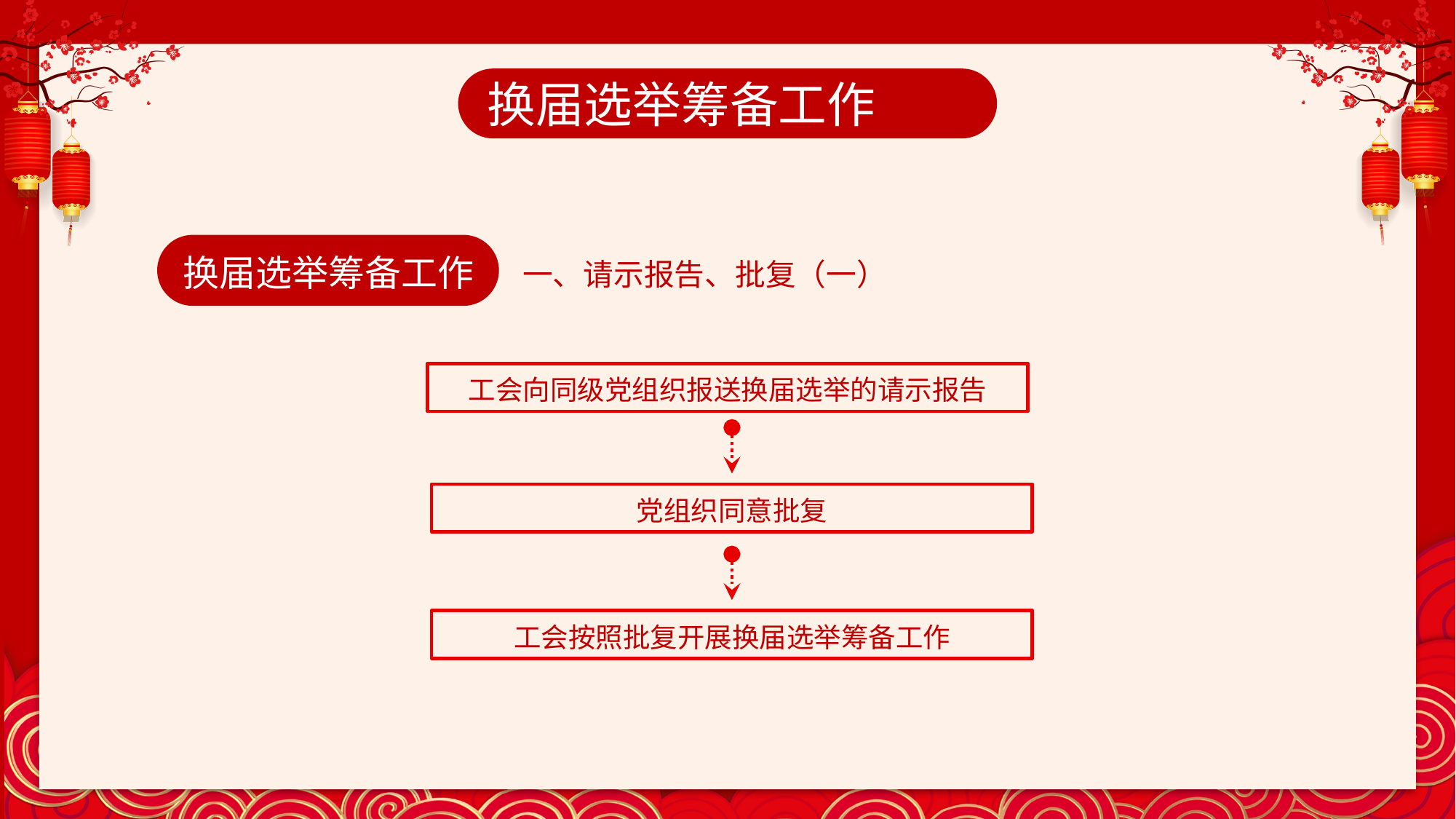

换届选举筹备工作

换届选举筹备工作
一、请示报告、批复（一）
工会向同级党组织报送换届选举的请示报告

党组织同意批复
工会按照批复开展换届选举筹备工作